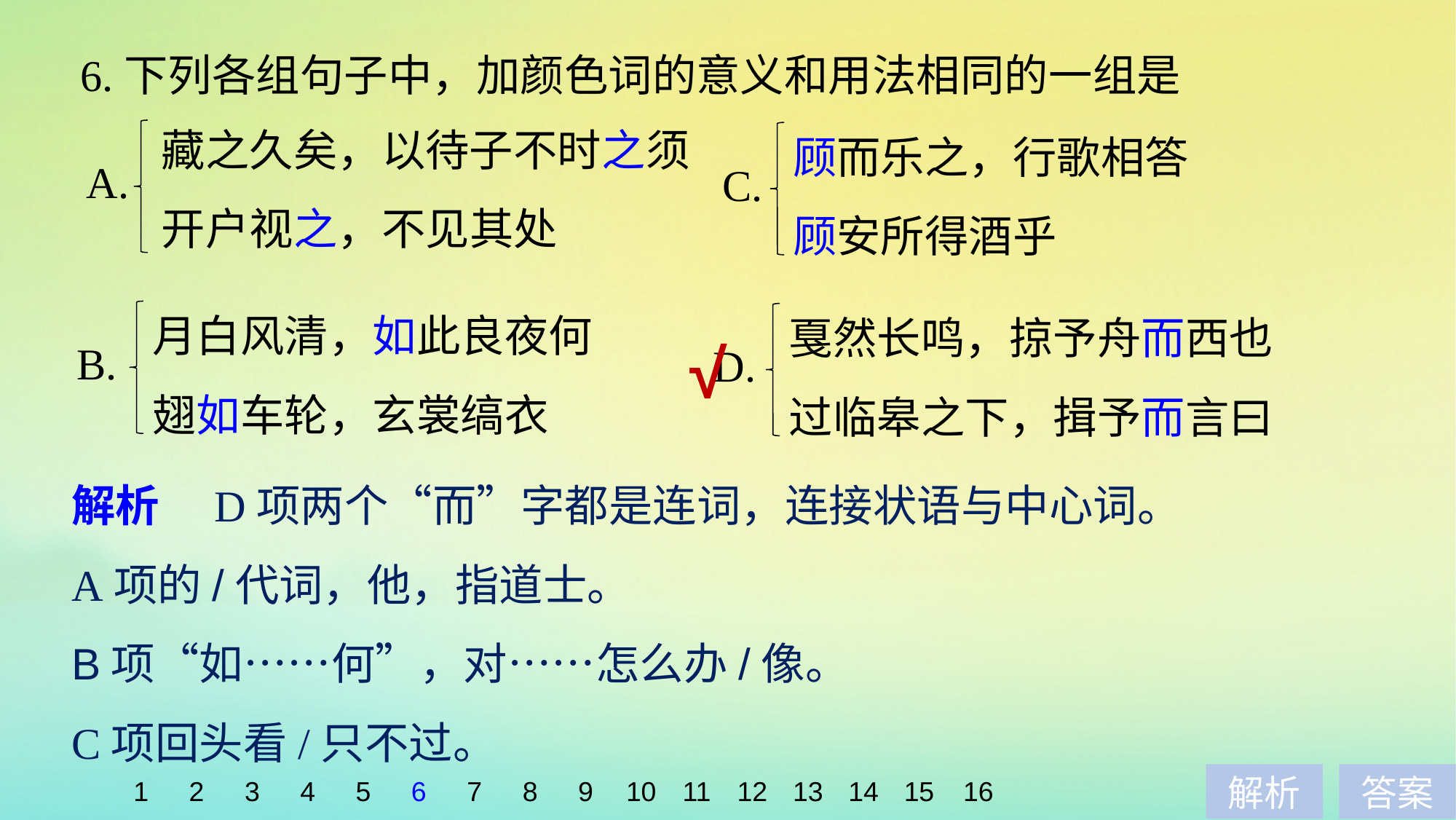

6.下列各组句子中，加颜色词的意义和用法相同的一组是
藏之久矣，以待子不时之须
开户视之，不见其处
顾而乐之，行歌相答
顾安所得酒乎

A.
C.
月白风清，如此良夜何
翅如车轮，玄裳缟衣
戛然长鸣，掠予舟而西也
过临皋之下，揖予而言曰

√
B.
D.
解析　D项两个“而”字都是连词，连接状语与中心词。
A项的/代词，他，指道士。
B项“如……何”，对……怎么办/像。
C项回头看/只不过。
1
2
3
4
5
6
7
8
9
10
11
12
13
14
15
16
解析
答案